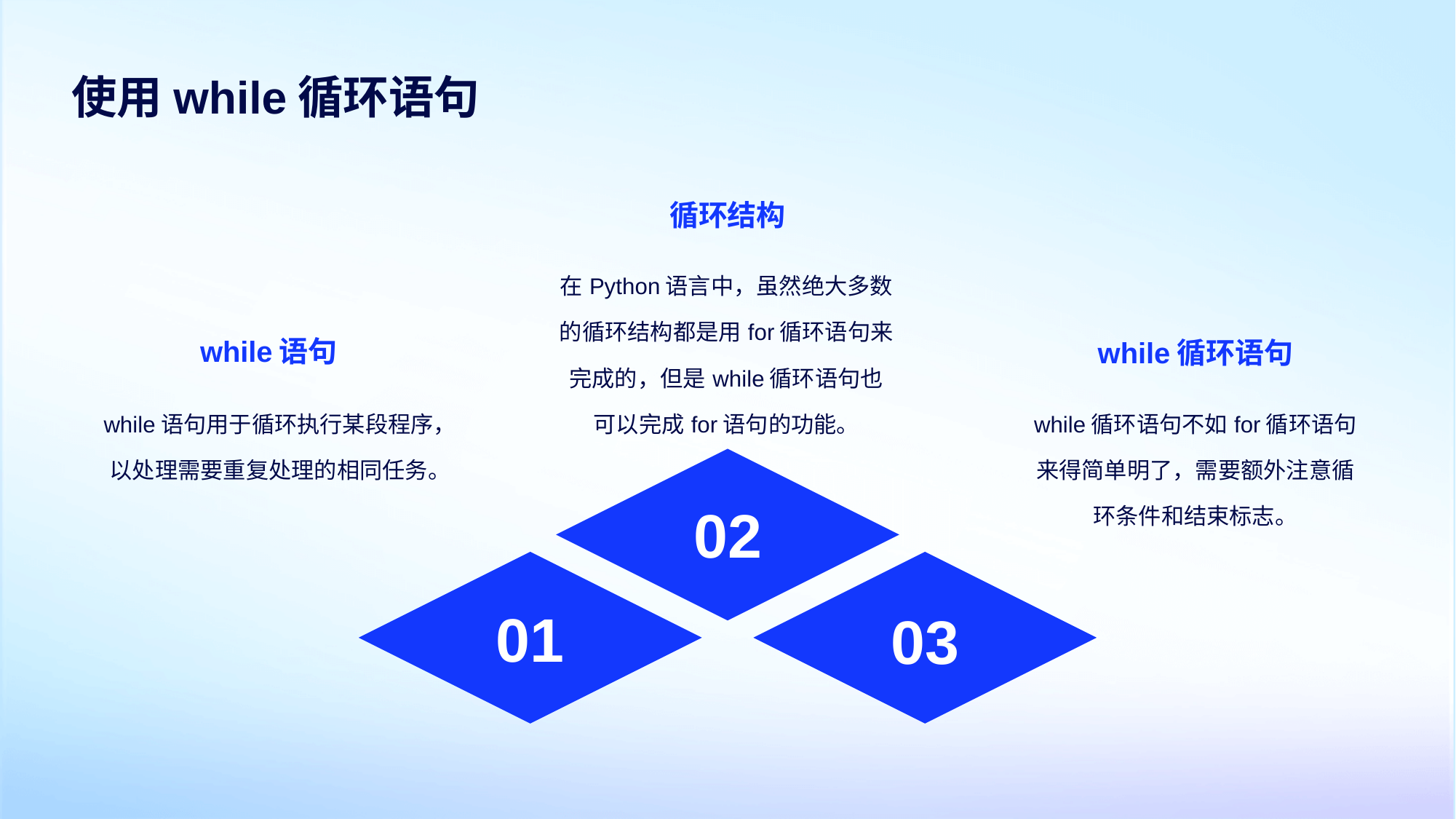

使用while循环语句
循环结构
在Python语言中，虽然绝大多数的循环结构都是用for循环语句来完成的，但是while循环语句也可以完成for语句的功能。
while语句
while循环语句
while语句用于循环执行某段程序，以处理需要重复处理的相同任务。
while循环语句不如for循环语句来得简单明了，需要额外注意循环条件和结束标志。

02

01
03